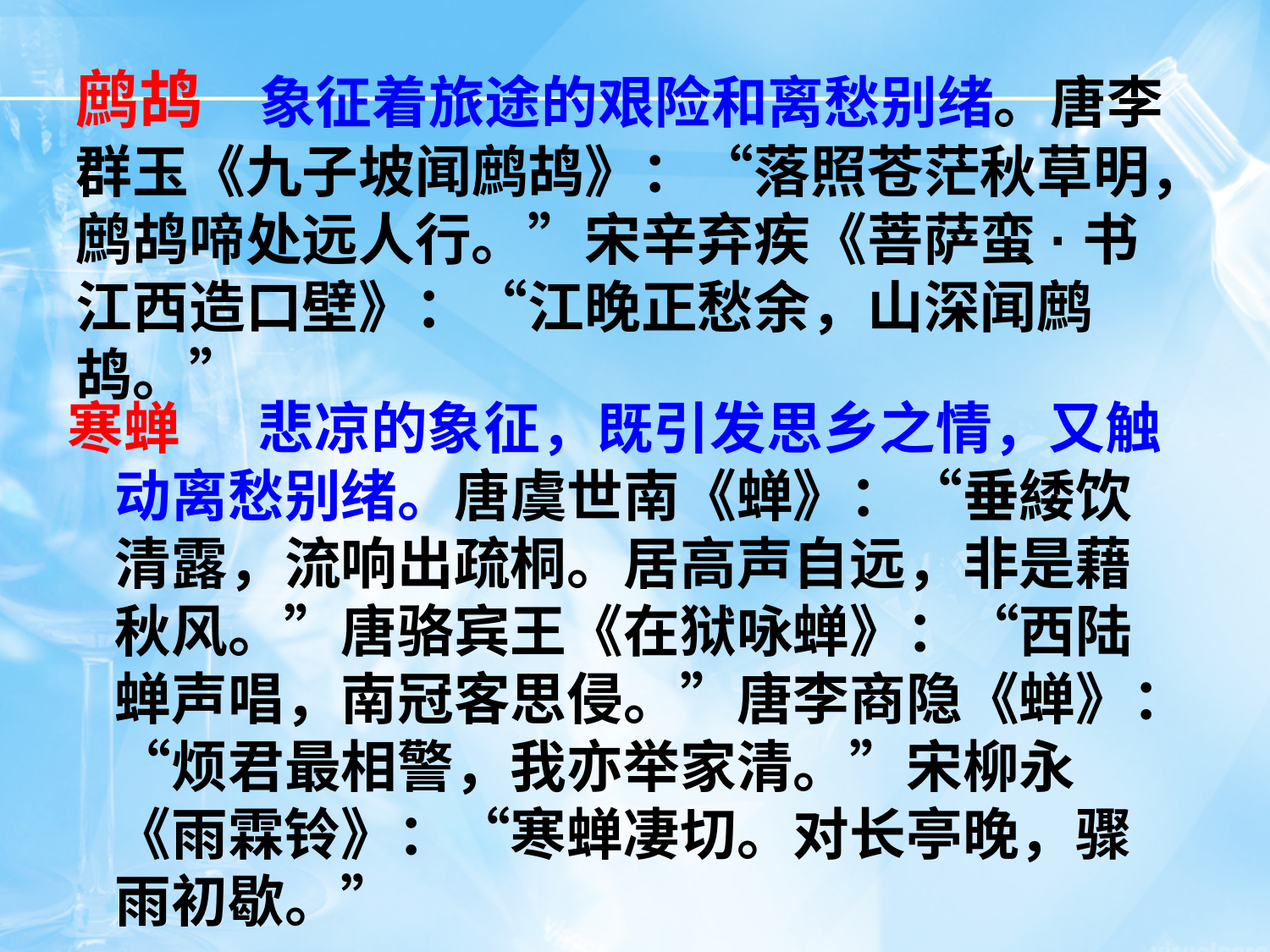

# 鹧鸪     象征着旅途的艰险和离愁别绪。唐李群玉《九子坡闻鹧鸪》：“落照苍茫秋草明，鹧鸪啼处远人行。”宋辛弃疾《菩萨蛮·书江西造口壁》：“江晚正愁余，山深闻鹧鸪。”
寒蝉      悲凉的象征，既引发思乡之情，又触动离愁别绪。唐虞世南《蝉》：“垂緌饮清露，流响出疏桐。居高声自远，非是藉秋风。”唐骆宾王《在狱咏蝉》：“西陆蝉声唱，南冠客思侵。”唐李商隐《蝉》：“烦君最相警，我亦举家清。”宋柳永《雨霖铃》：“寒蝉凄切。对长亭晚，骤雨初歇。”